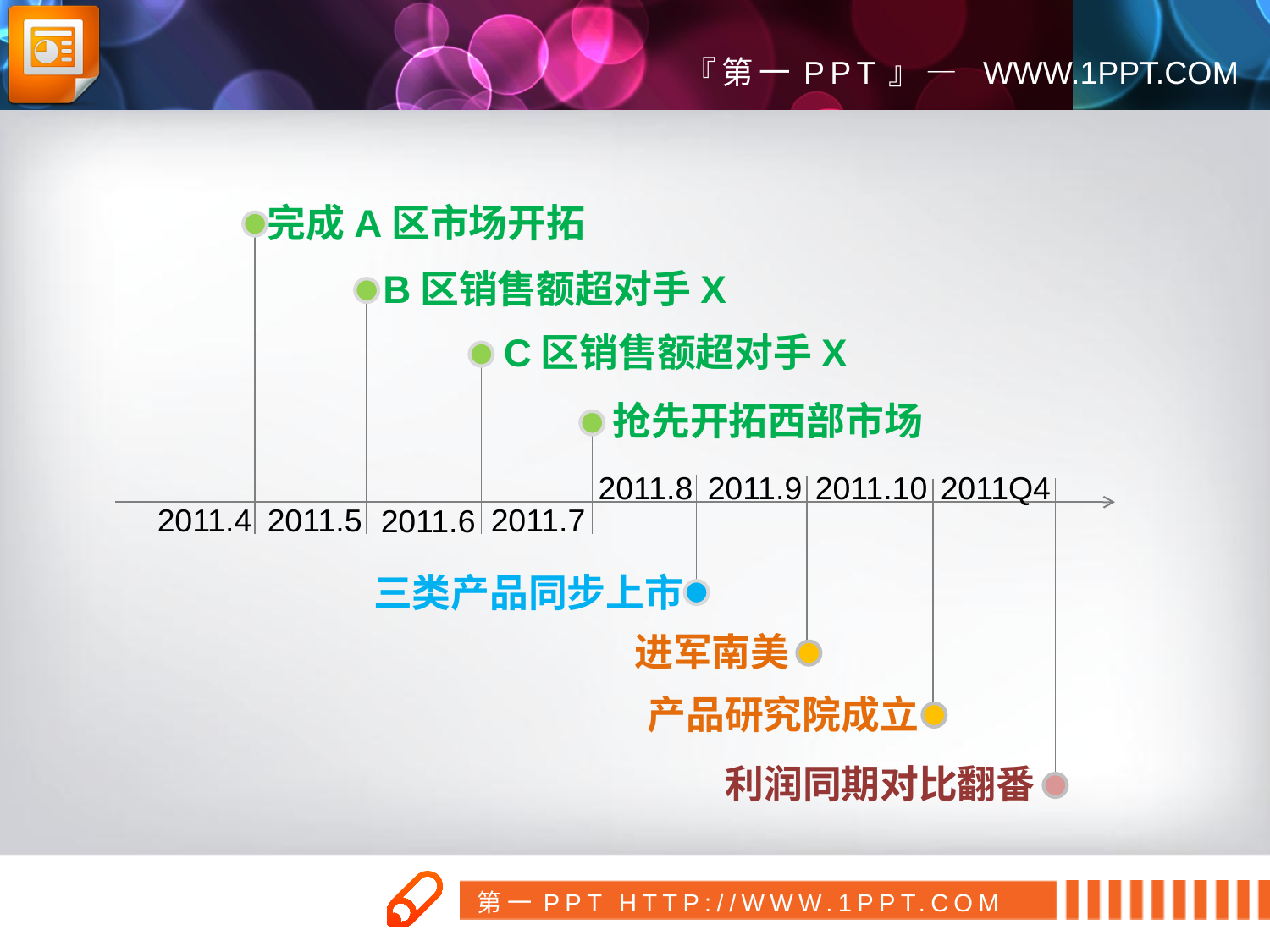

完成A区市场开拓

B区销售额超对手X

C区销售额超对手X

抢先开拓西部市场

2011.8
2011Q4
2011.10
2011.9
2011.4
2011.5
2011.7
2011.6
三类产品同步上市

进军南美

产品研究院成立

利润同期对比翻番